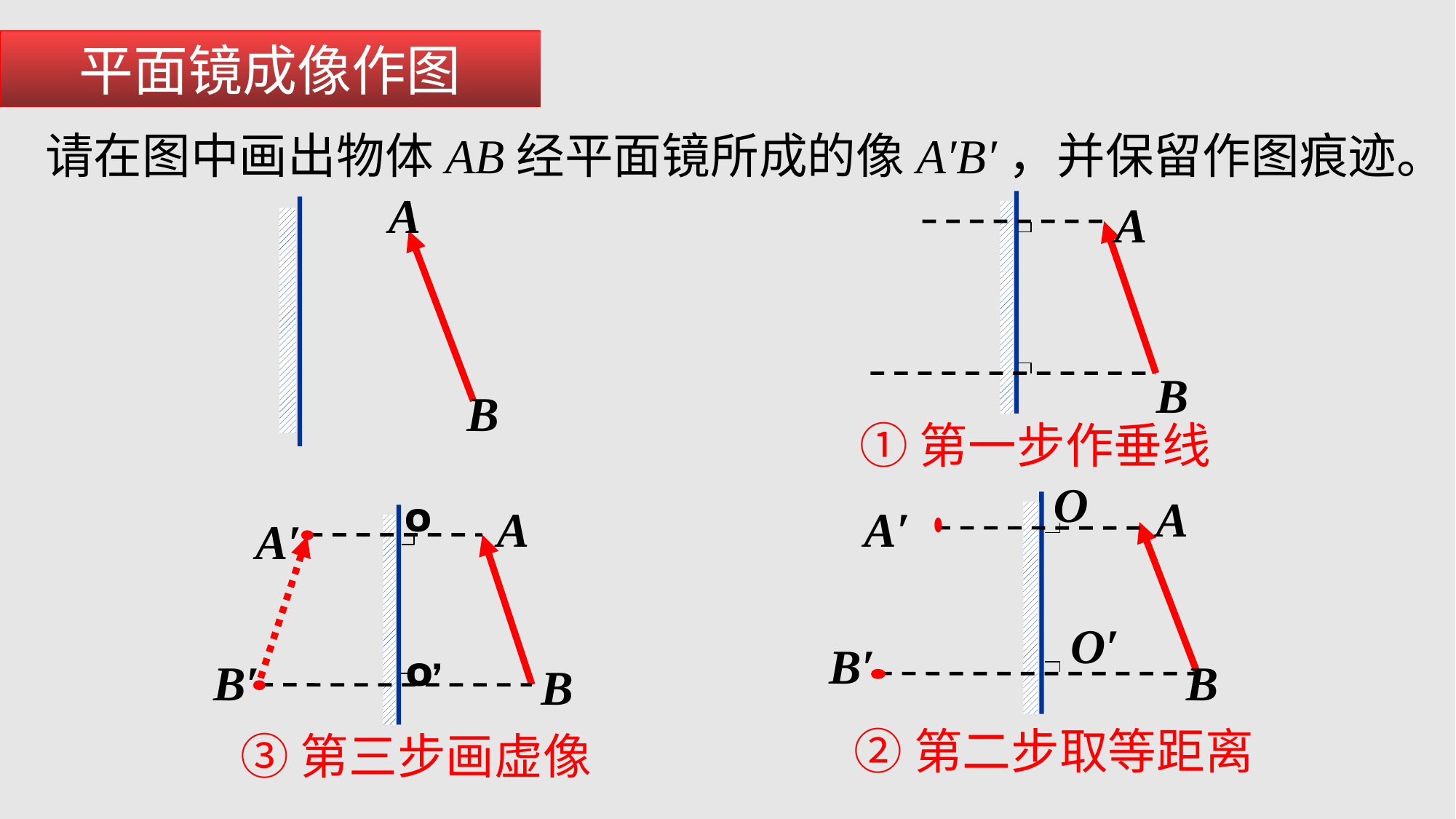

平面镜成像作图
请在图中画出物体AB经平面镜所成的像A′B′，并保留作图痕迹。
A

B
A

B

①第一步作垂线
O
A

A′

B′
B

②第二步取等距离
O′
A

A′

B′
B

③第三步画虚像
O
O’